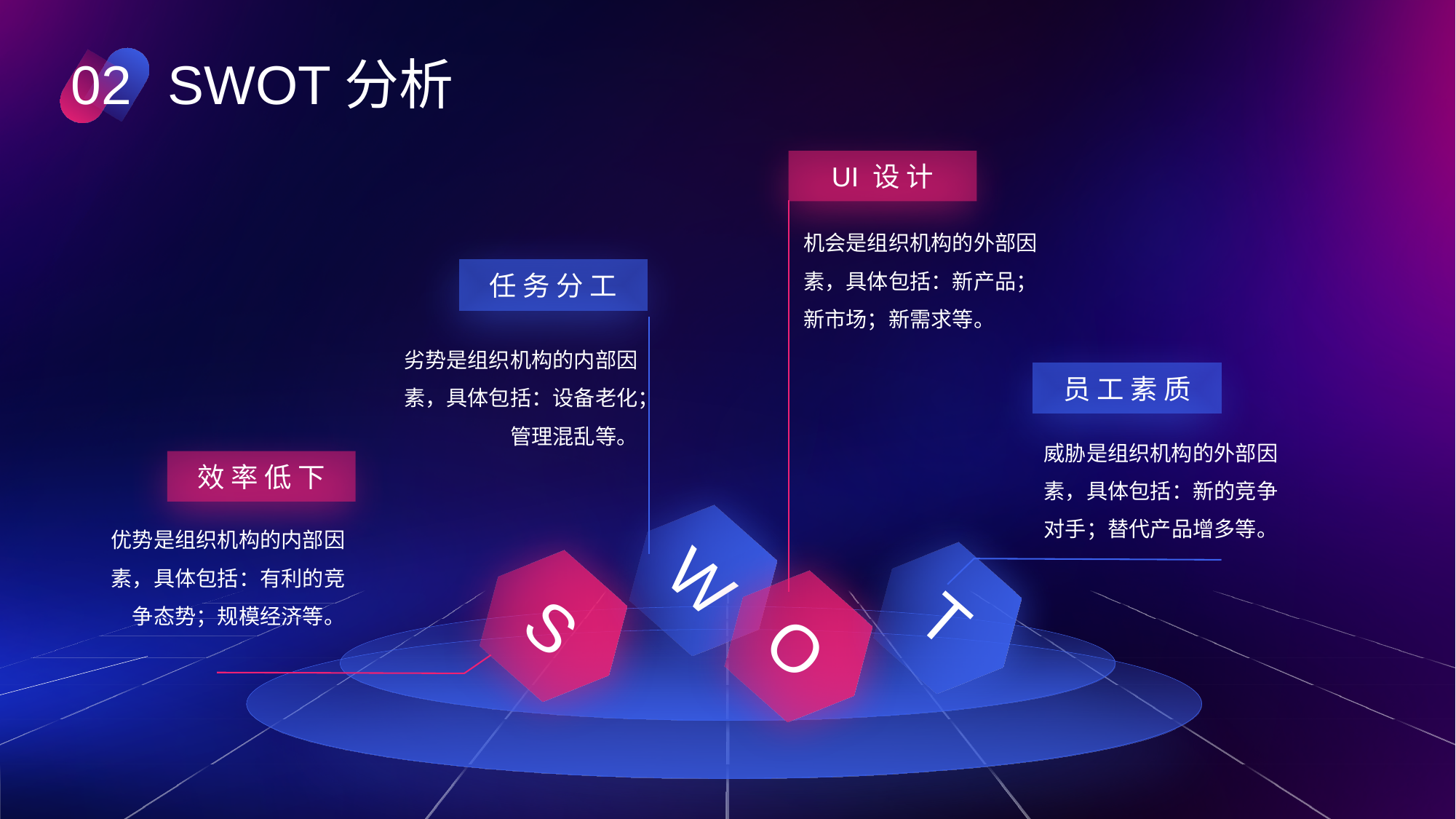

02
SWOT分析
UI 设 计
机会是组织机构的外部因素，具体包括：新产品；新市场；新需求等。
任 务 分 工
劣势是组织机构的内部因素，具体包括：设备老化；管理混乱等。
员 工 素 质
威胁是组织机构的外部因素，具体包括：新的竞争对手；替代产品增多等。
效 率 低 下
优势是组织机构的内部因素，具体包括：有利的竞争态势；规模经济等。
W
T

S
O